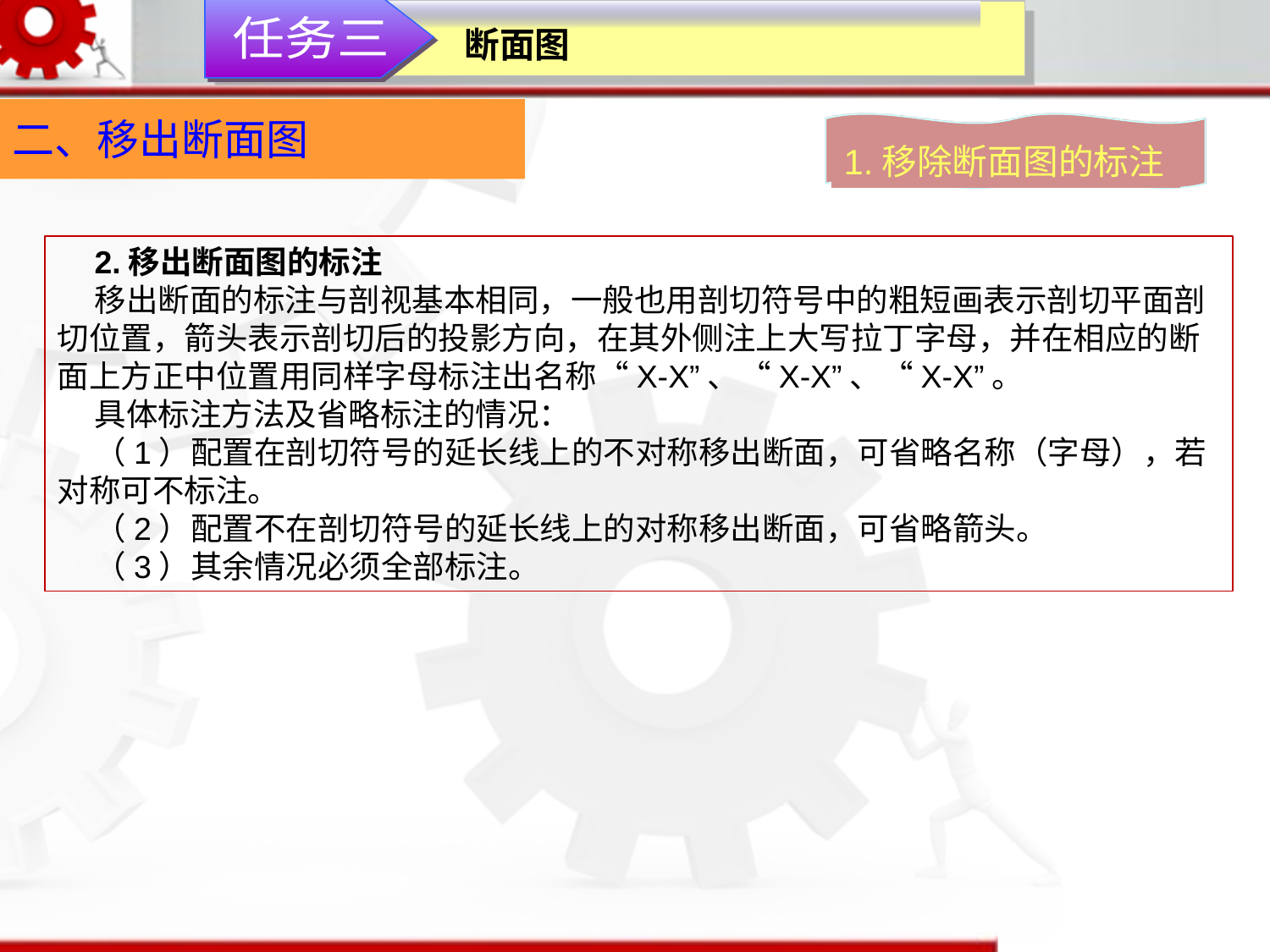

任务三
断面图
二、移出断面图

1.移除断面图的标注
2.移出断面图的标注
移出断面的标注与剖视基本相同，一般也用剖切符号中的粗短画表示剖切平面剖切位置，箭头表示剖切后的投影方向，在其外侧注上大写拉丁字母，并在相应的断面上方正中位置用同样字母标注出名称“X-X”、“X-X”、“X-X”。
具体标注方法及省略标注的情况：
（1）配置在剖切符号的延长线上的不对称移出断面，可省略名称（字母），若对称可不标注。
（2）配置不在剖切符号的延长线上的对称移出断面，可省略箭头。
（3）其余情况必须全部标注。